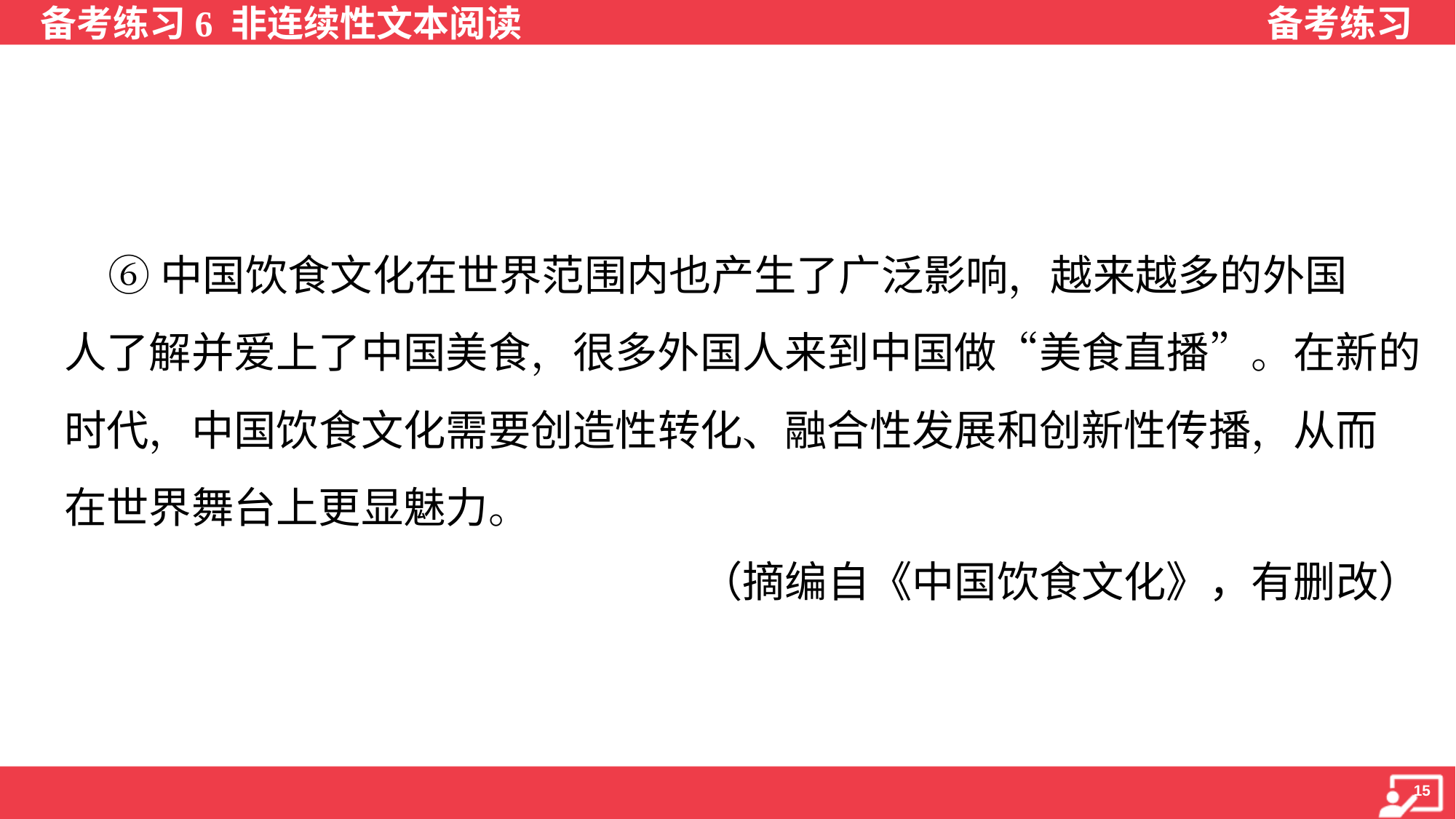

⑥中国饮食文化在世界范围内也产生了广泛影响，越来越多的外国
人了解并爱上了中国美食，很多外国人来到中国做“美食直播”。在新的
时代，中国饮食文化需要创造性转化、融合性发展和创新性传播，从而
在世界舞台上更显魅力。
（摘编自《中国饮食文化》，有删改）